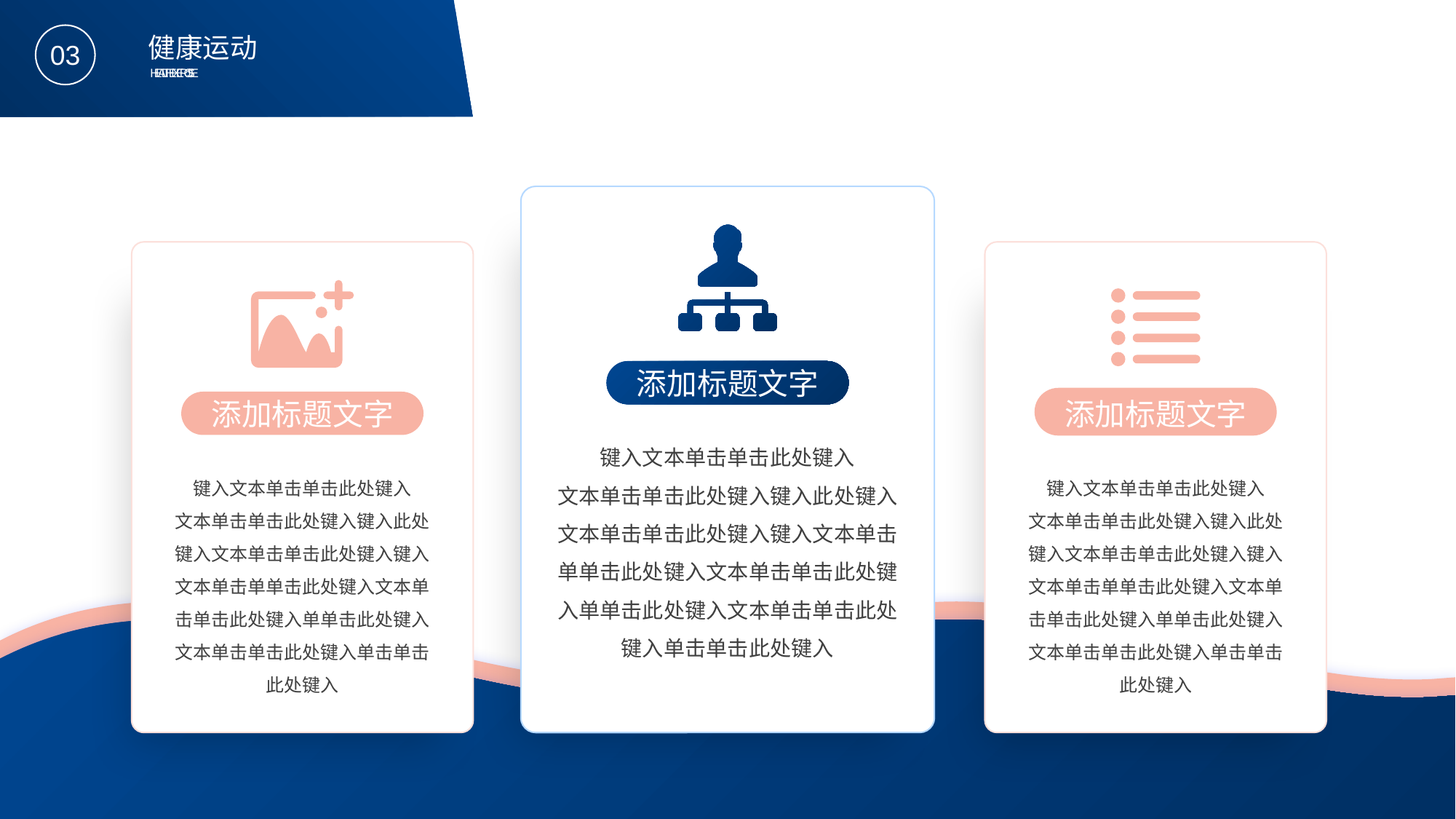

BY YUSHEN

健康运动
03
HEALTH EXERCISE

添加标题文字

键入文本单击单击此处键入
文本单击单击此处键入键入此处键入文本单击单击此处键入键入文本单击单单击此处键入文本单击单击此处键入单单击此处键入文本单击单击此处键入单击单击此处键入

添加标题文字

键入文本单击单击此处键入
文本单击单击此处键入键入此处键入文本单击单击此处键入键入文本单击单单击此处键入文本单击单击此处键入单单击此处键入文本单击单击此处键入单击单击此处键入

添加标题文字
键入文本单击单击此处键入
文本单击单击此处键入键入此处键入文本单击单击此处键入键入文本单击单单击此处键入文本单击单击此处键入单单击此处键入文本单击单击此处键入单击单击此处键入